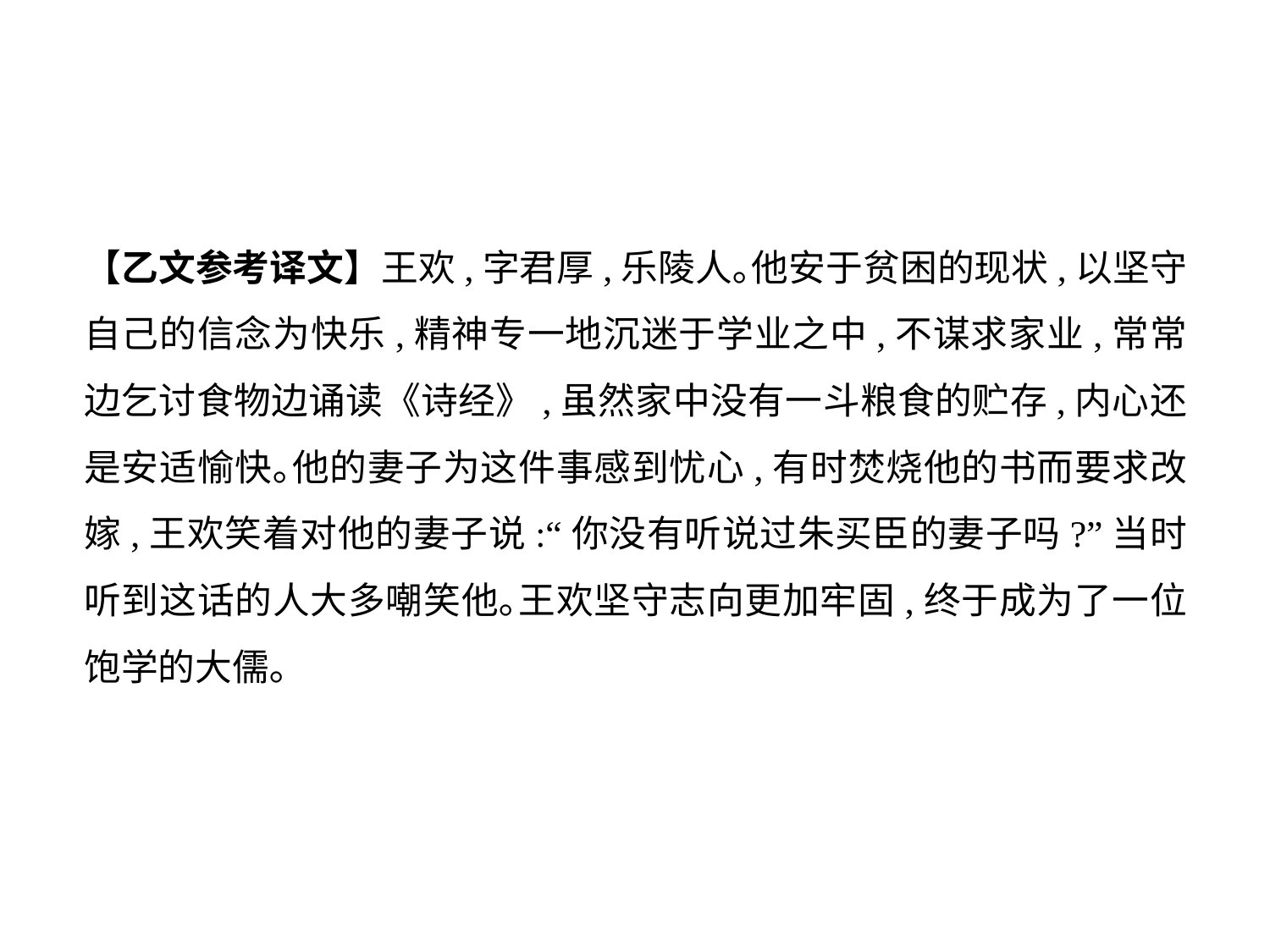

【乙文参考译文】王欢,字君厚,乐陵人｡他安于贫困的现状,以坚守自己的信念为快乐,精神专一地沉迷于学业之中,不谋求家业,常常边乞讨食物边诵读《诗经》,虽然家中没有一斗粮食的贮存,内心还是安适愉快｡他的妻子为这件事感到忧心,有时焚烧他的书而要求改嫁,王欢笑着对他的妻子说:“你没有听说过朱买臣的妻子吗?”当时听到这话的人大多嘲笑他｡王欢坚守志向更加牢固,终于成为了一位饱学的大儒｡